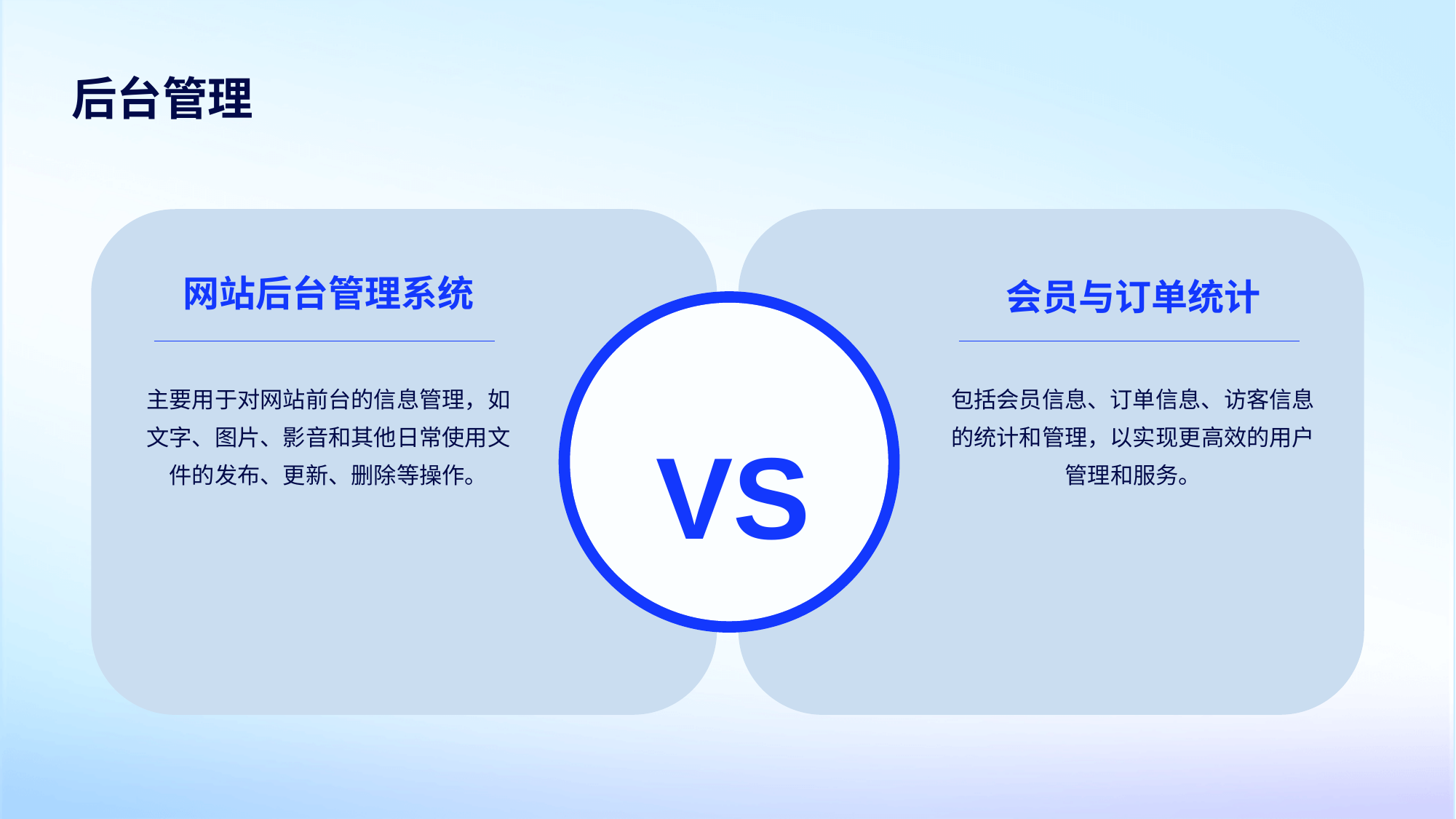

后台管理

网站后台管理系统
会员与订单统计

VS
主要用于对网站前台的信息管理，如文字、图片、影音和其他日常使用文件的发布、更新、删除等操作。
包括会员信息、订单信息、访客信息的统计和管理，以实现更高效的用户管理和服务。